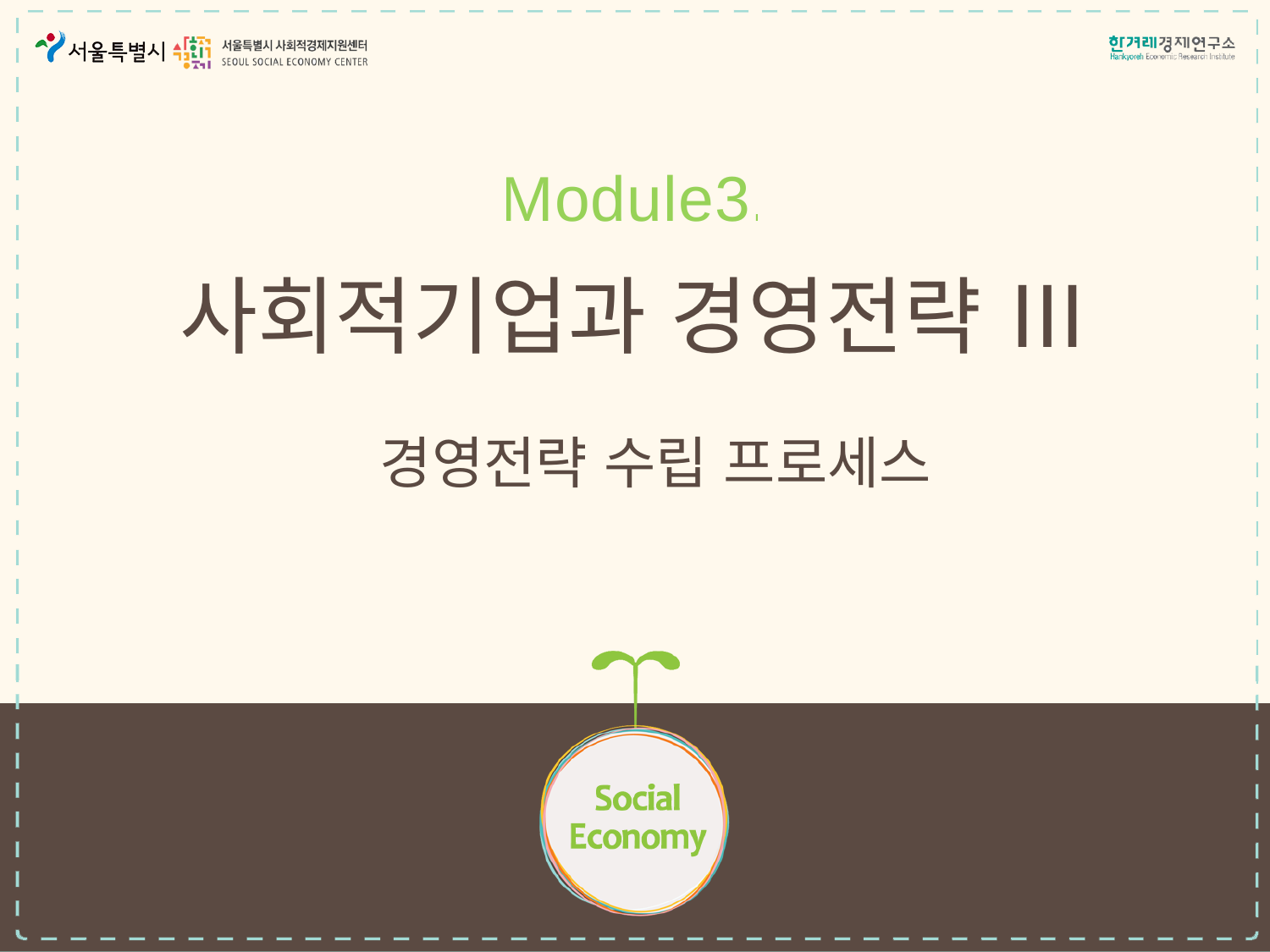

Module3.
# 사회적기업과 경영전략 Ⅲ
경영전략 수립 프로세스